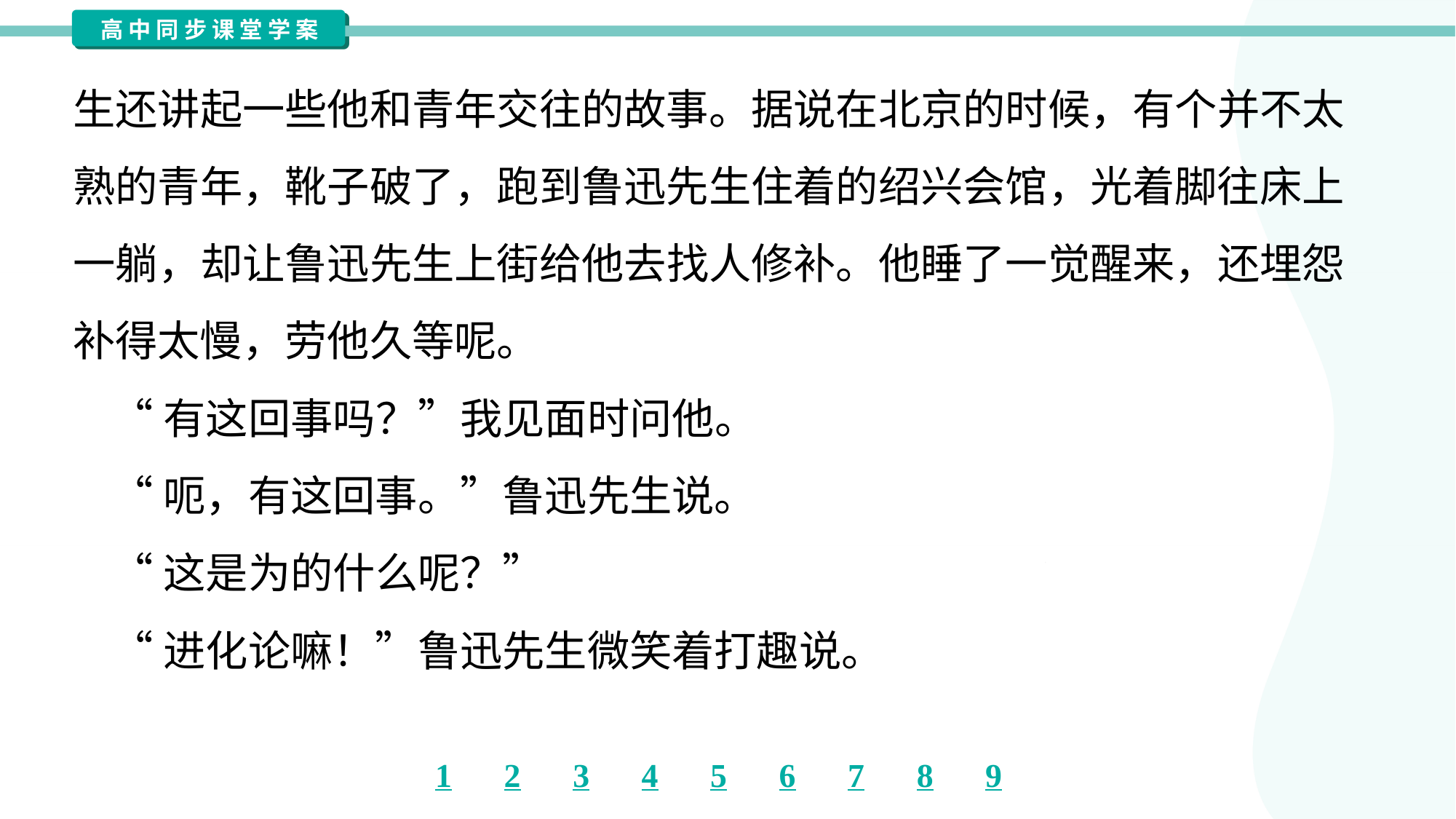

生还讲起一些他和青年交往的故事。据说在北京的时候，有个并不太
熟的青年，靴子破了，跑到鲁迅先生住着的绍兴会馆，光着脚往床上
一躺，却让鲁迅先生上街给他去找人修补。他睡了一觉醒来，还埋怨
补得太慢，劳他久等呢。
    “有这回事吗？”我见面时问他。
    “呃，有这回事。”鲁迅先生说。
    “这是为的什么呢？”
    “进化论嘛！”鲁迅先生微笑着打趣说。